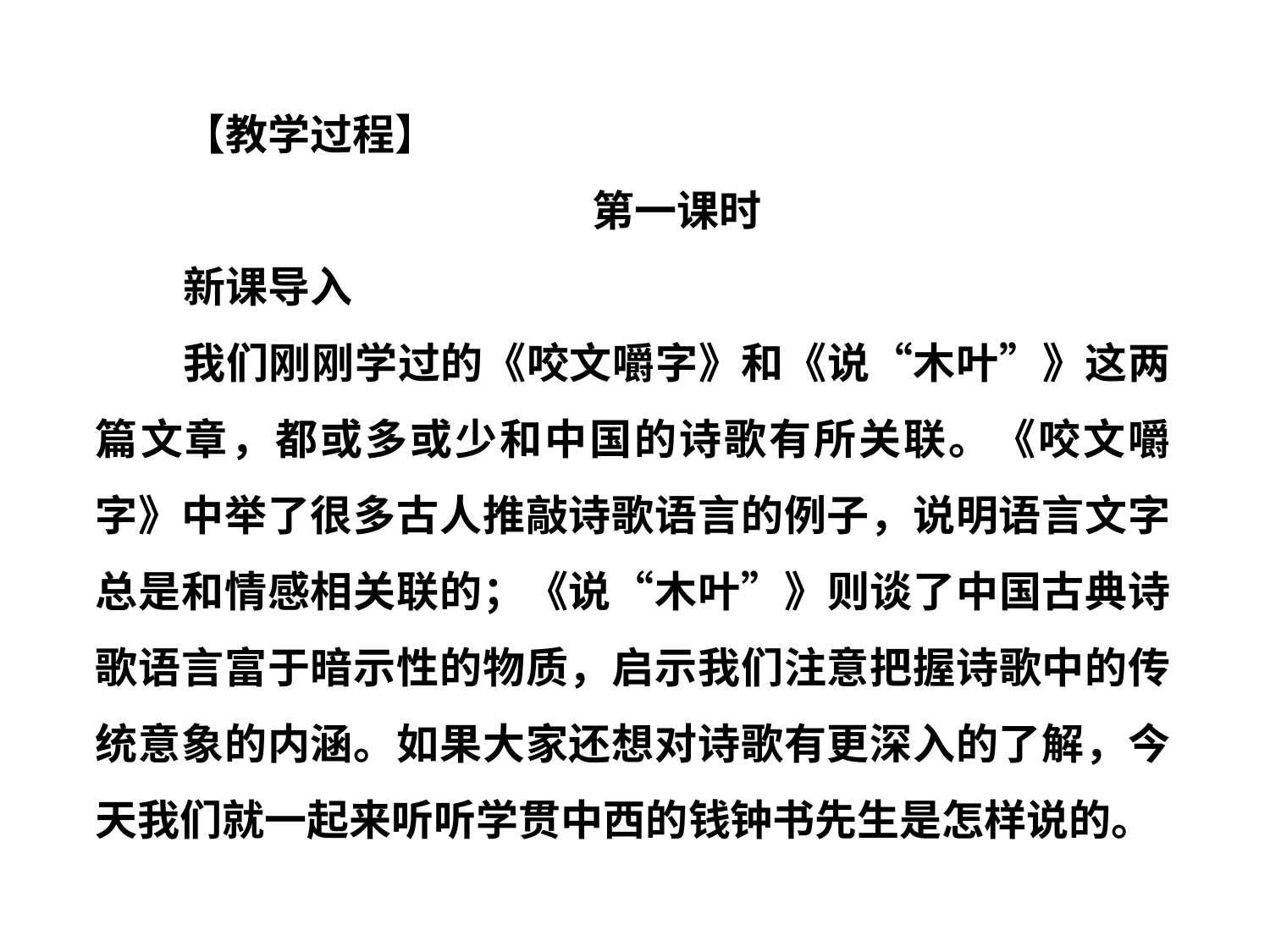

【教学过程】
第一课时
新课导入
我们刚刚学过的《咬文嚼字》和《说“木叶”》这两篇文章，都或多或少和中国的诗歌有所关联。《咬文嚼字》中举了很多古人推敲诗歌语言的例子，说明语言文字总是和情感相关联的；《说“木叶”》则谈了中国古典诗歌语言富于暗示性的物质，启示我们注意把握诗歌中的传统意象的内涵。如果大家还想对诗歌有更深入的了解，今天我们就一起来听听学贯中西的钱钟书先生是怎样说的。